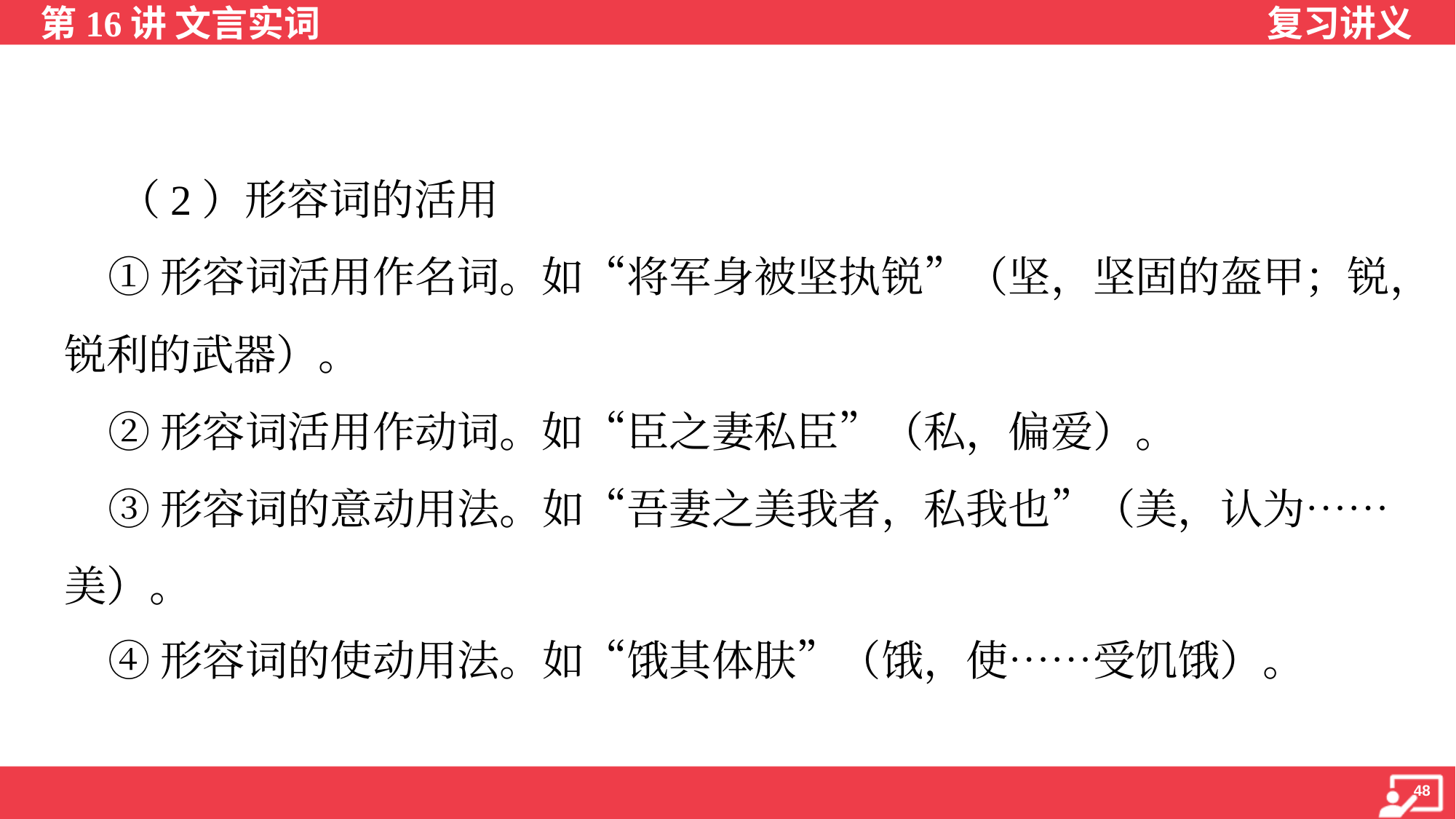

（2）形容词的活用
    ①形容词活用作名词。如“将军身被坚执锐”（坚，坚固的盔甲；锐，
锐利的武器）。
    ②形容词活用作动词。如“臣之妻私臣”（私，偏爱）。
    ③形容词的意动用法。如“吾妻之美我者，私我也”（美，认为……
美）。
    ④形容词的使动用法。如“饿其体肤”（饿，使……受饥饿）。